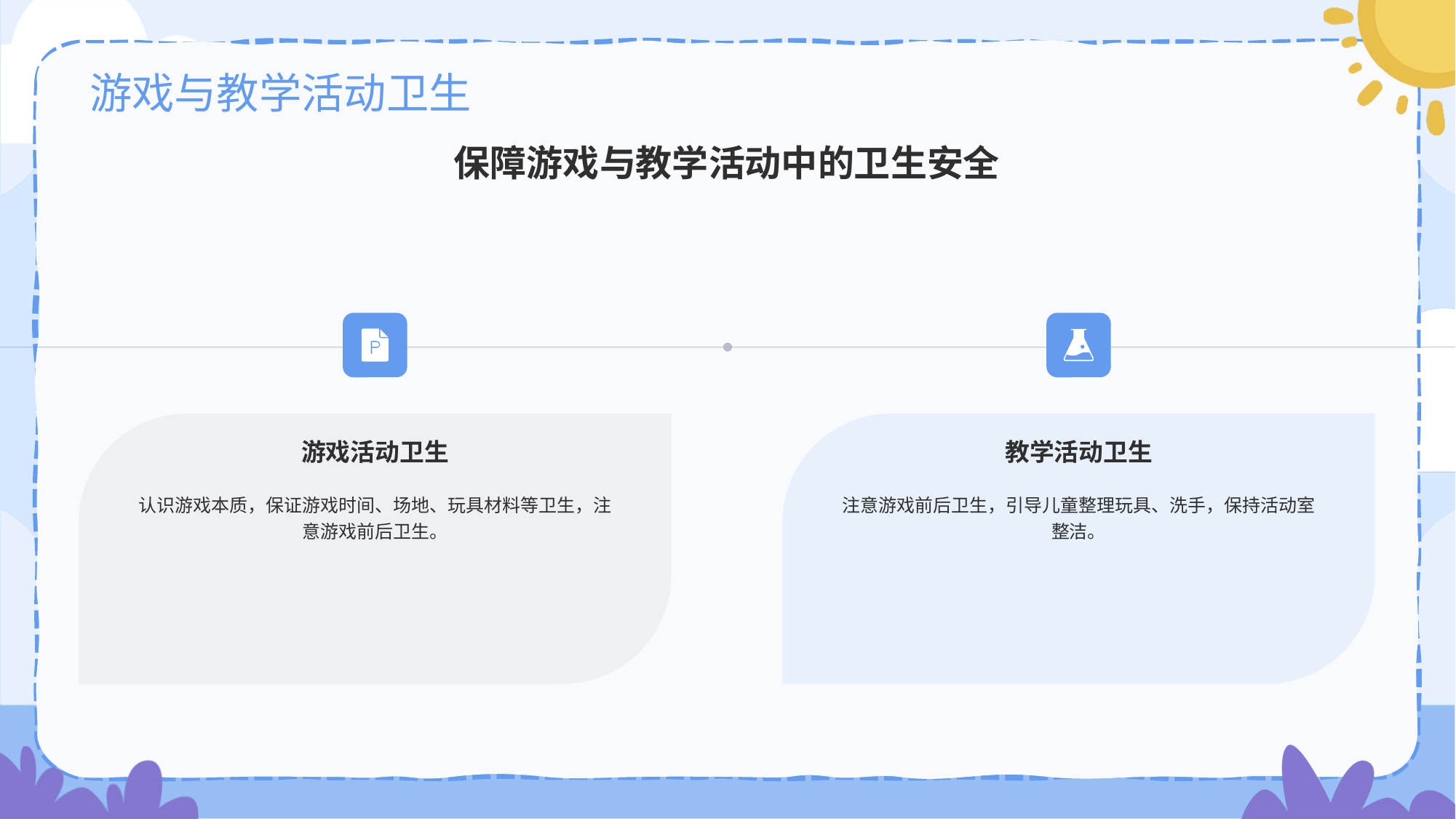

# 游戏与教学活动卫生
保障游戏与教学活动中的卫生安全

游戏活动卫生
认识游戏本质，保证游戏时间、场地、玩具材料等卫生，注意游戏前后卫生。

教学活动卫生
注意游戏前后卫生，引导儿童整理玩具、洗手，保持活动室整洁。